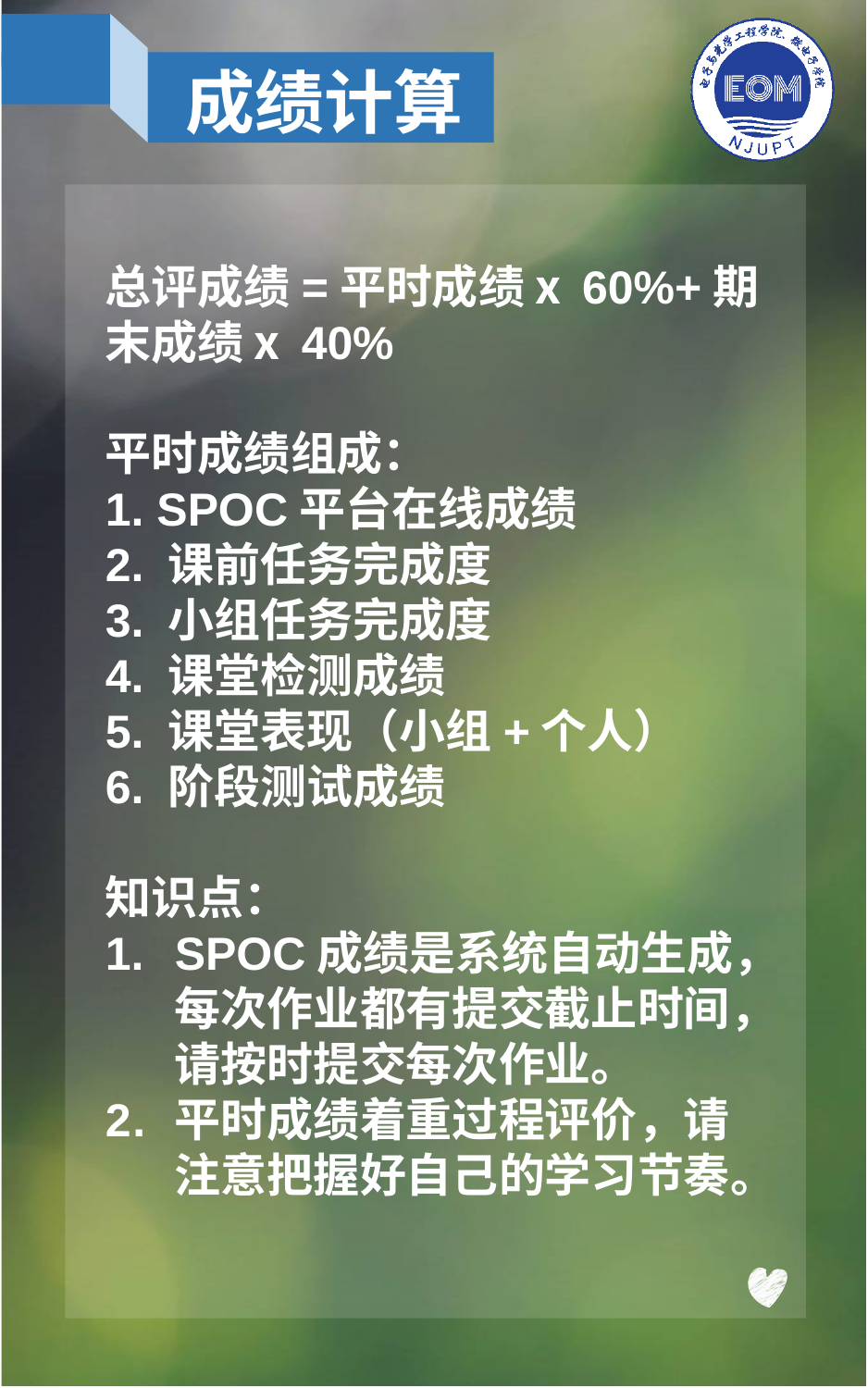

成绩计算
总评成绩=平时成绩ⅹ60%+期末成绩ⅹ40%

平时成绩组成：
1. SPOC平台在线成绩
2. 课前任务完成度
3. 小组任务完成度
4. 课堂检测成绩
5. 课堂表现（小组+个人）
6. 阶段测试成绩

知识点：
SPOC成绩是系统自动生成，每次作业都有提交截止时间，请按时提交每次作业。
平时成绩着重过程评价，请注意把握好自己的学习节奏。